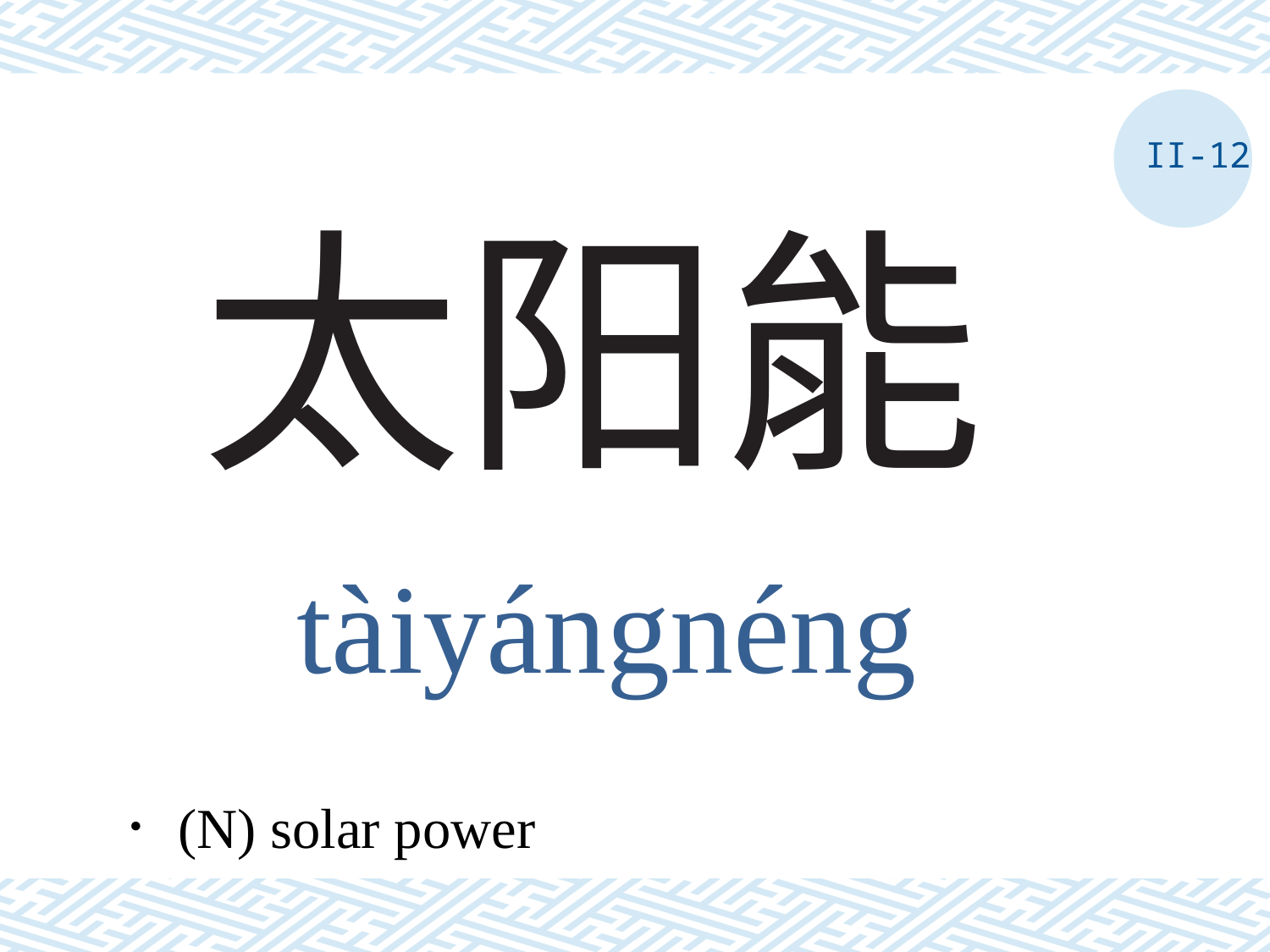

II-12

# 太阳能
tàiyángnéng
．(N) solar power